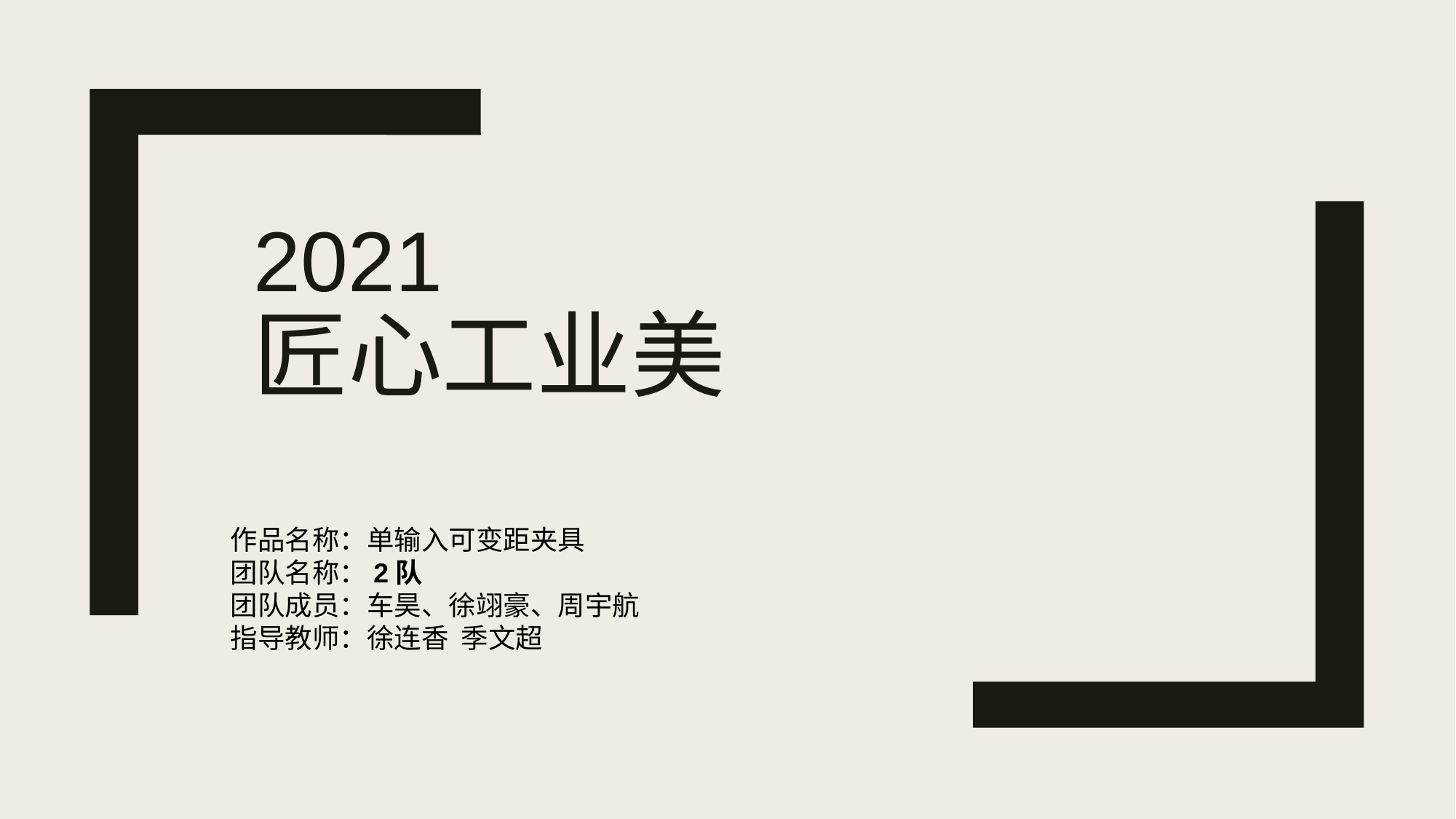

# 2021 匠心工业美
作品名称：单输入可变距夹具
团队名称：2队
团队成员：车昊、徐翊豪、周宇航
指导教师：徐连香  季文超